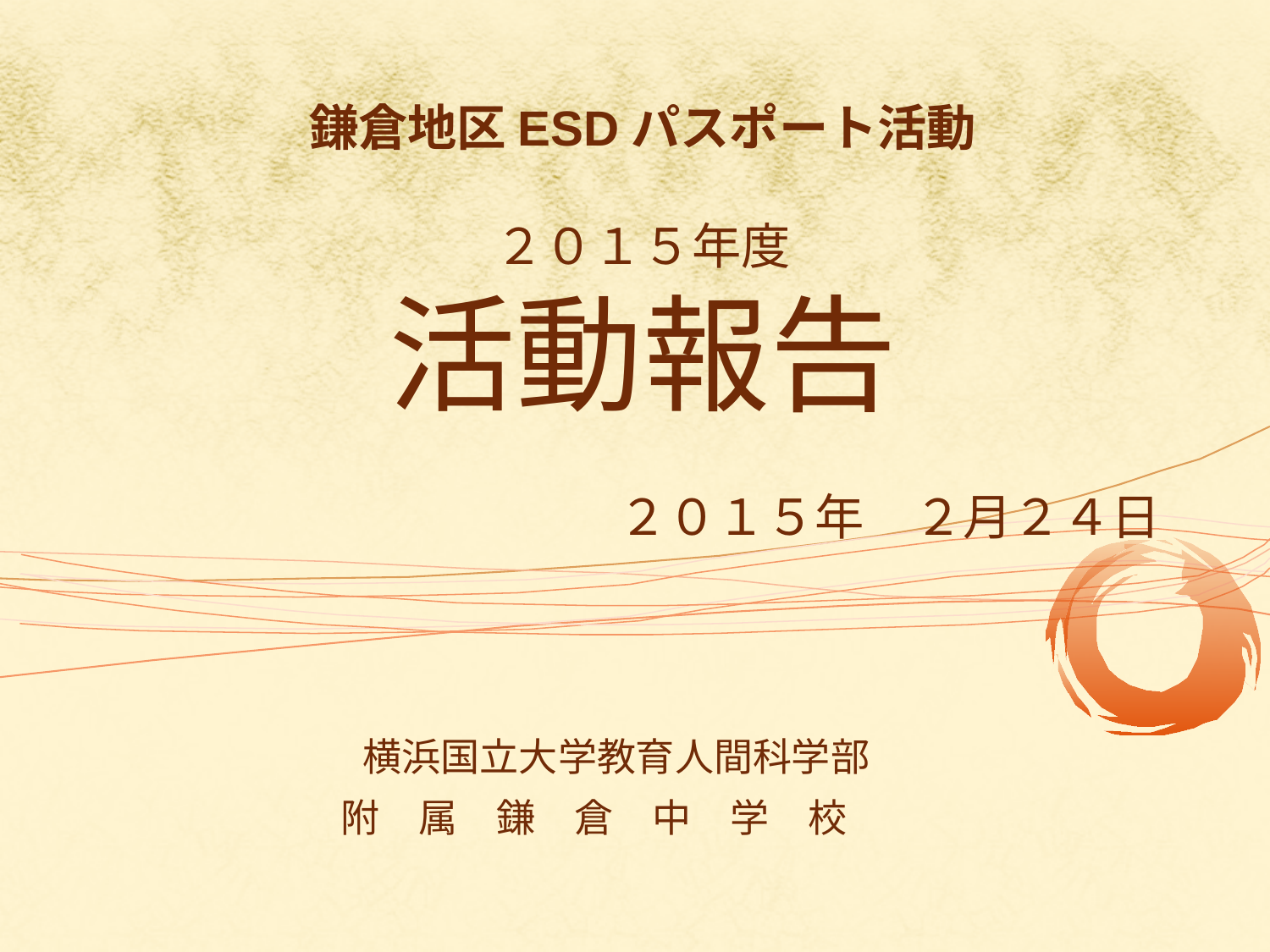

# 鎌倉地区ESDパスポート活動 ２０１５年度 活動報告 　　　　　　　　　　２０１５年　２月２４日
横浜国立大学教育人間科学部
附　属　鎌　倉　中　学　校